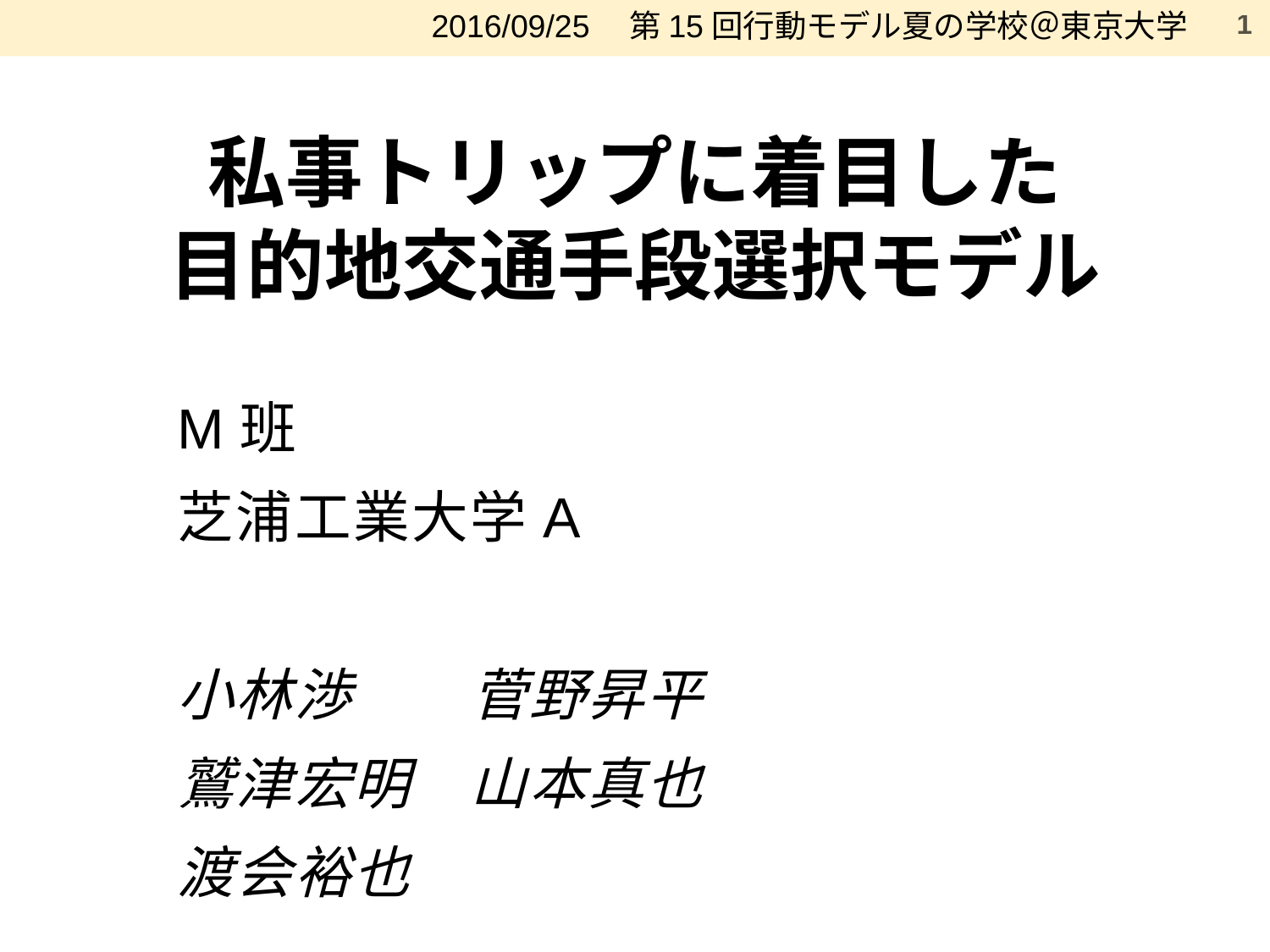

2016/09/25　第15回行動モデル夏の学校＠東京大学
# 私事トリップに着目した 目的地交通手段選択モデル
M班
芝浦工業大学A

小林渉　　菅野昇平
鷲津宏明　山本真也
渡会裕也